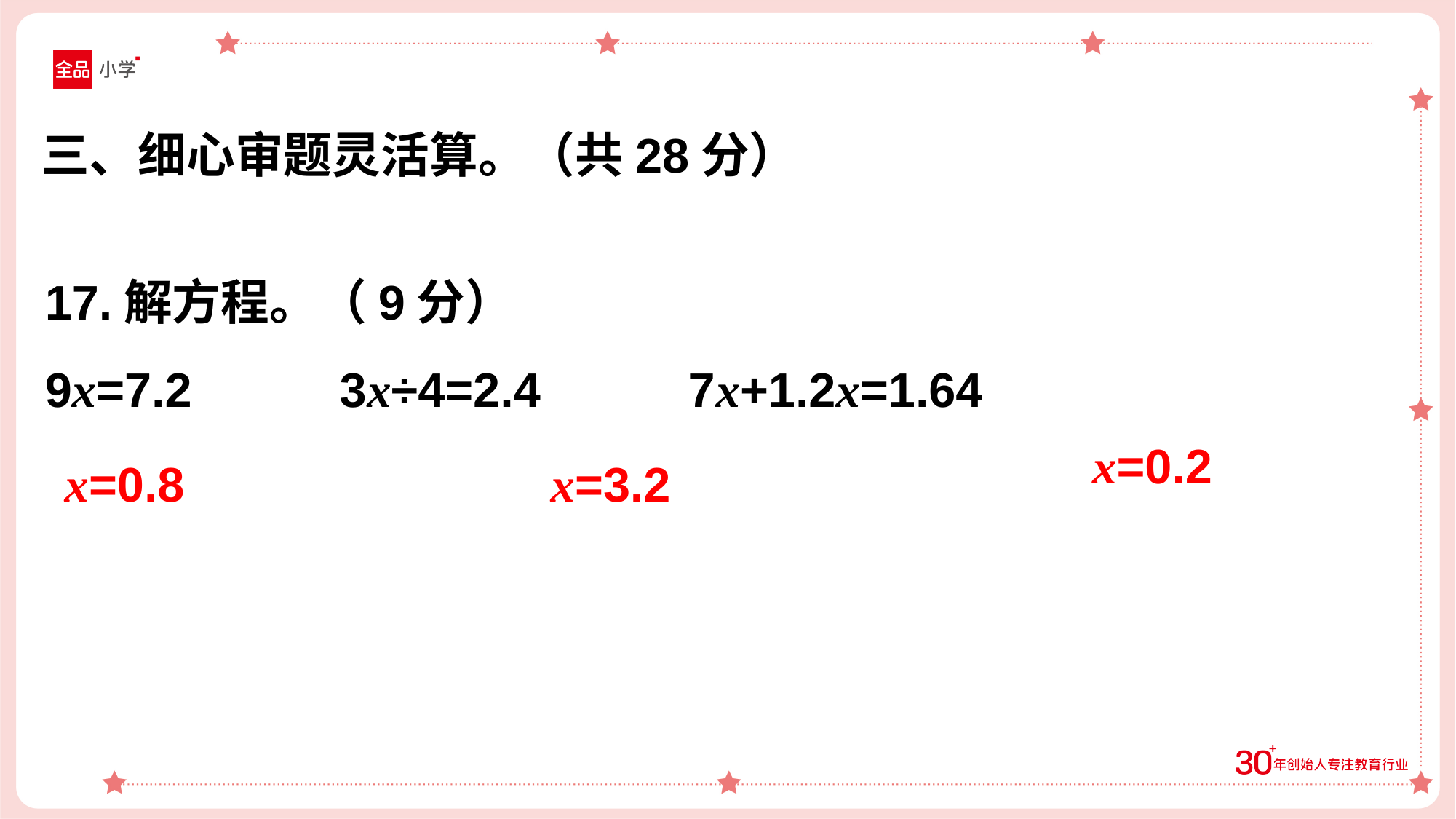

三、细心审题灵活算。（共28分）
17.解方程。（9分）
9x=7.2           3x÷4=2.4           7x+1.2x=1.64

x=0.2
x=0.8
x=3.2